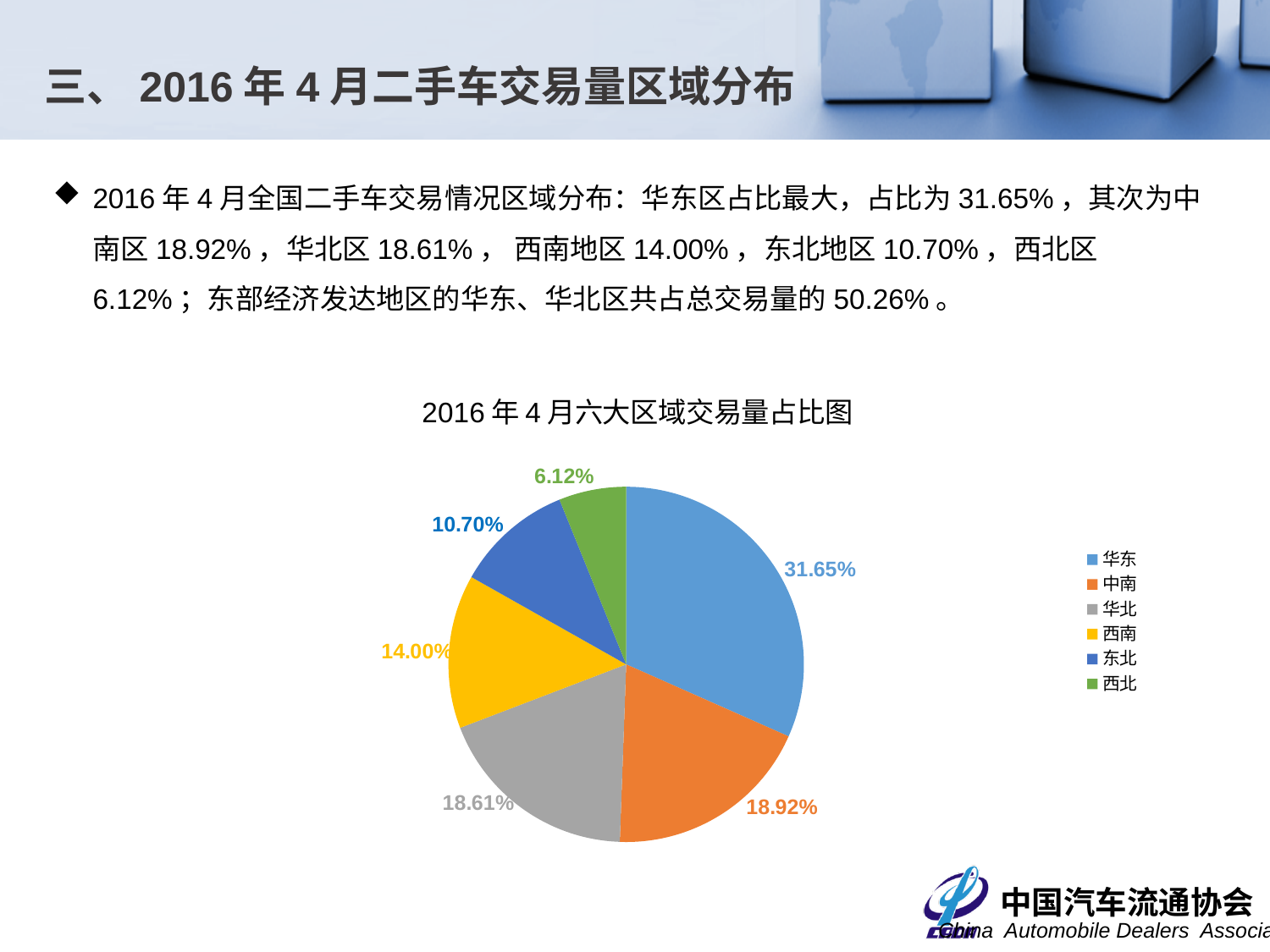

三、2016年4月二手车交易量区域分布
2016年4月全国二手车交易情况区域分布：华东区占比最大，占比为31.65%，其次为中南区18.92%，华北区18.61%， 西南地区14.00%，东北地区10.70%，西北区6.12%；东部经济发达地区的华东、华北区共占总交易量的50.26%。

### Chart: 2016年4月六大区域交易量占比图

| Category | 交易占比 |
|---|---|
| 华东 | 0.31646191186580236 |
| 中南 | 0.18923412195498368 |
| 华北 | 0.18612304929547824 |
| 西南 | 0.13995618075788138 |
| 东北 | 0.1070438145655722 |
| 西北 | 0.06118092156028303 |